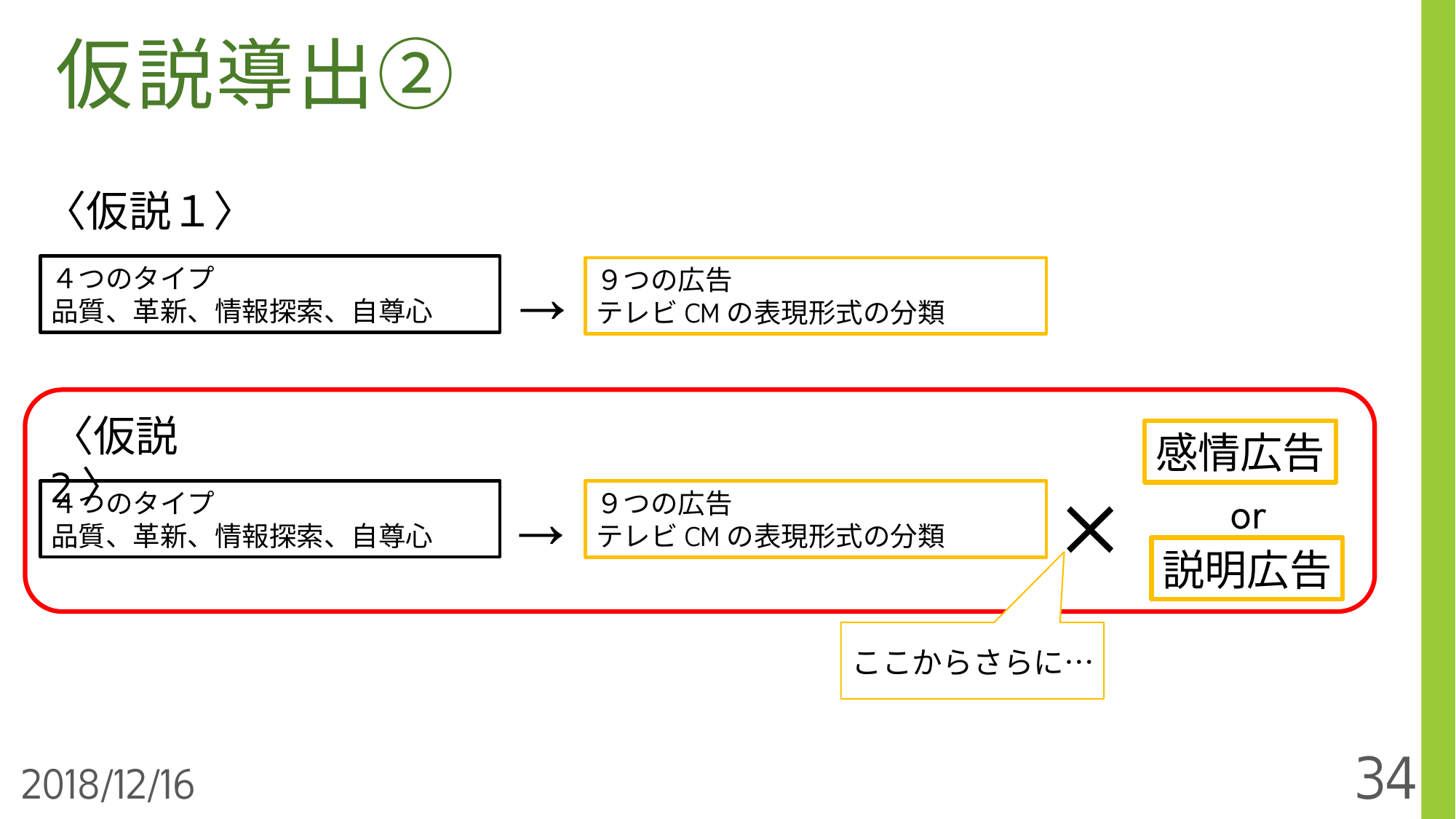

仮説導出②
〈仮説１〉
→
４つのタイプ
品質、革新、情報探索、自尊心
９つの広告
テレビCMの表現形式の分類

〈仮説2〉
感情広告
×
→
４つのタイプ
品質、革新、情報探索、自尊心
or
９つの広告
テレビCMの表現形式の分類
説明広告

ここからさらに…
34
2018/12/16